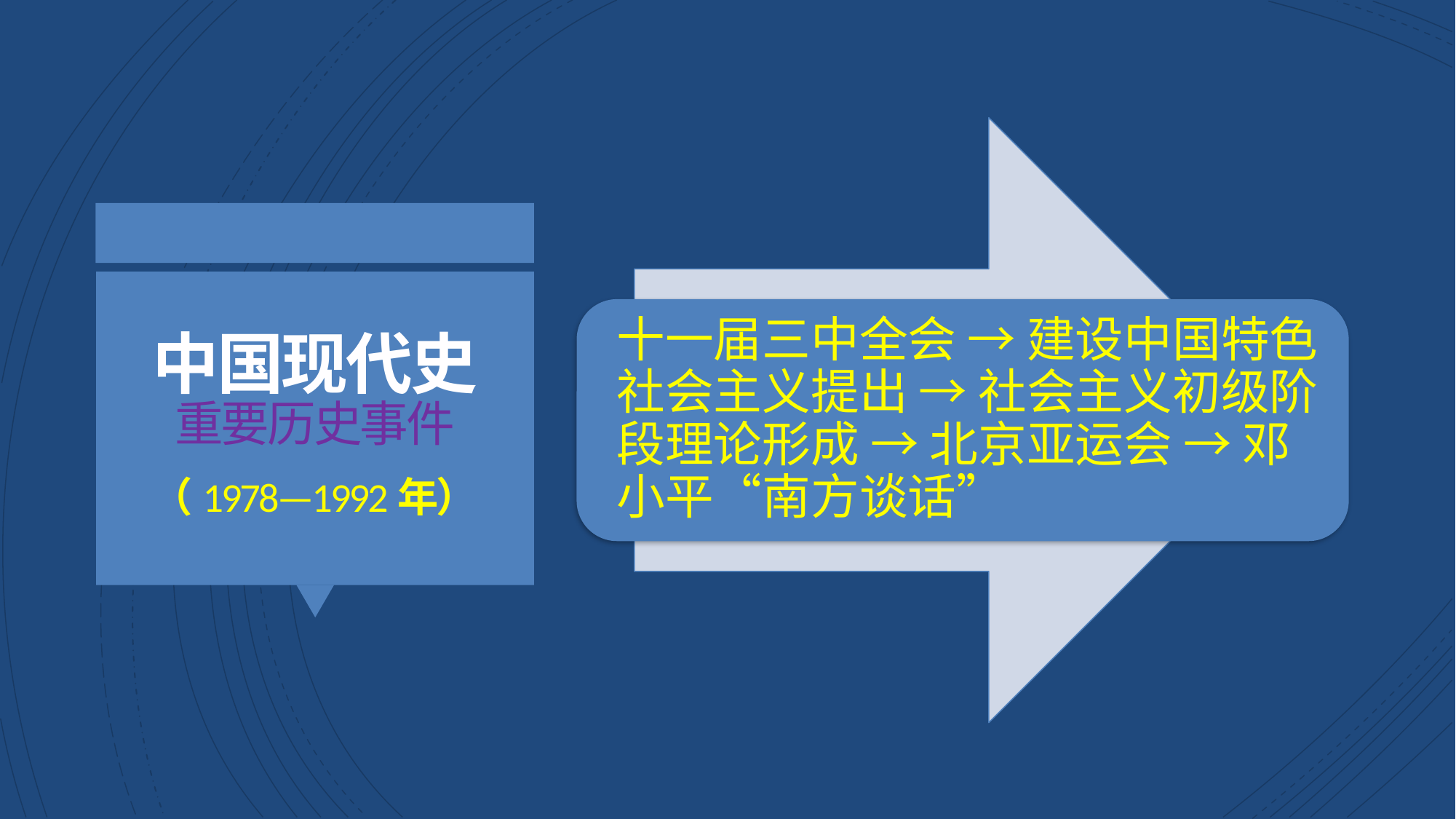

十一届三中全会 → 建设中国特色社会主义提出 → 社会主义初级阶段理论形成 → 北京亚运会 → 邓小平“南方谈话”
中国现代史
重要历史事件
（1978—1992年）